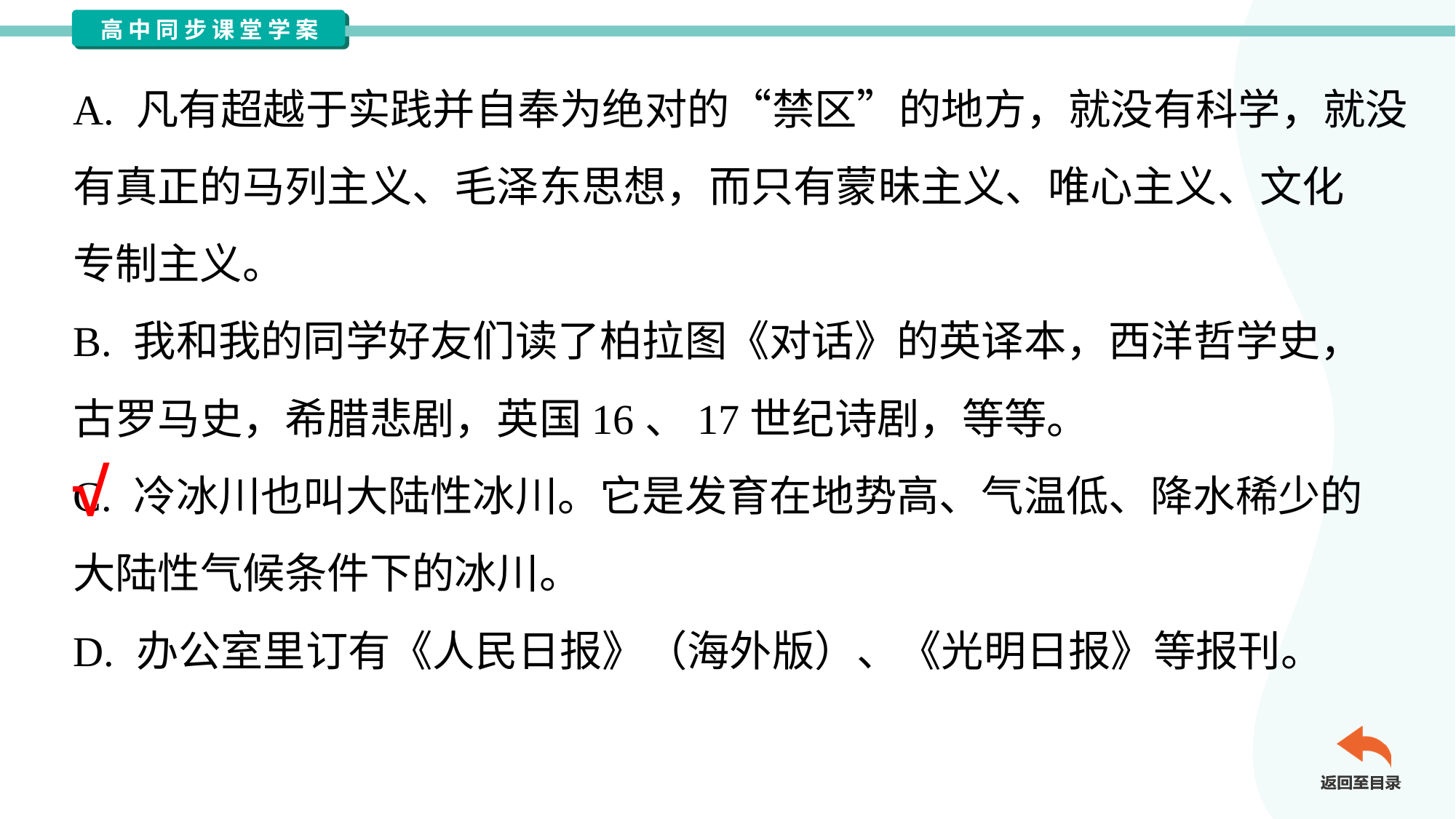

A. 凡有超越于实践并自奉为绝对的“禁区”的地方，就没有科学，就没
有真正的马列主义、毛泽东思想，而只有蒙昧主义、唯心主义、文化
专制主义。
B. 我和我的同学好友们读了柏拉图《对话》的英译本，西洋哲学史，
古罗马史，希腊悲剧，英国16、17世纪诗剧，等等。
C. 冷冰川也叫大陆性冰川。它是发育在地势高、气温低、降水稀少的
大陆性气候条件下的冰川。
D. 办公室里订有《人民日报》（海外版）、《光明日报》等报刊。
√